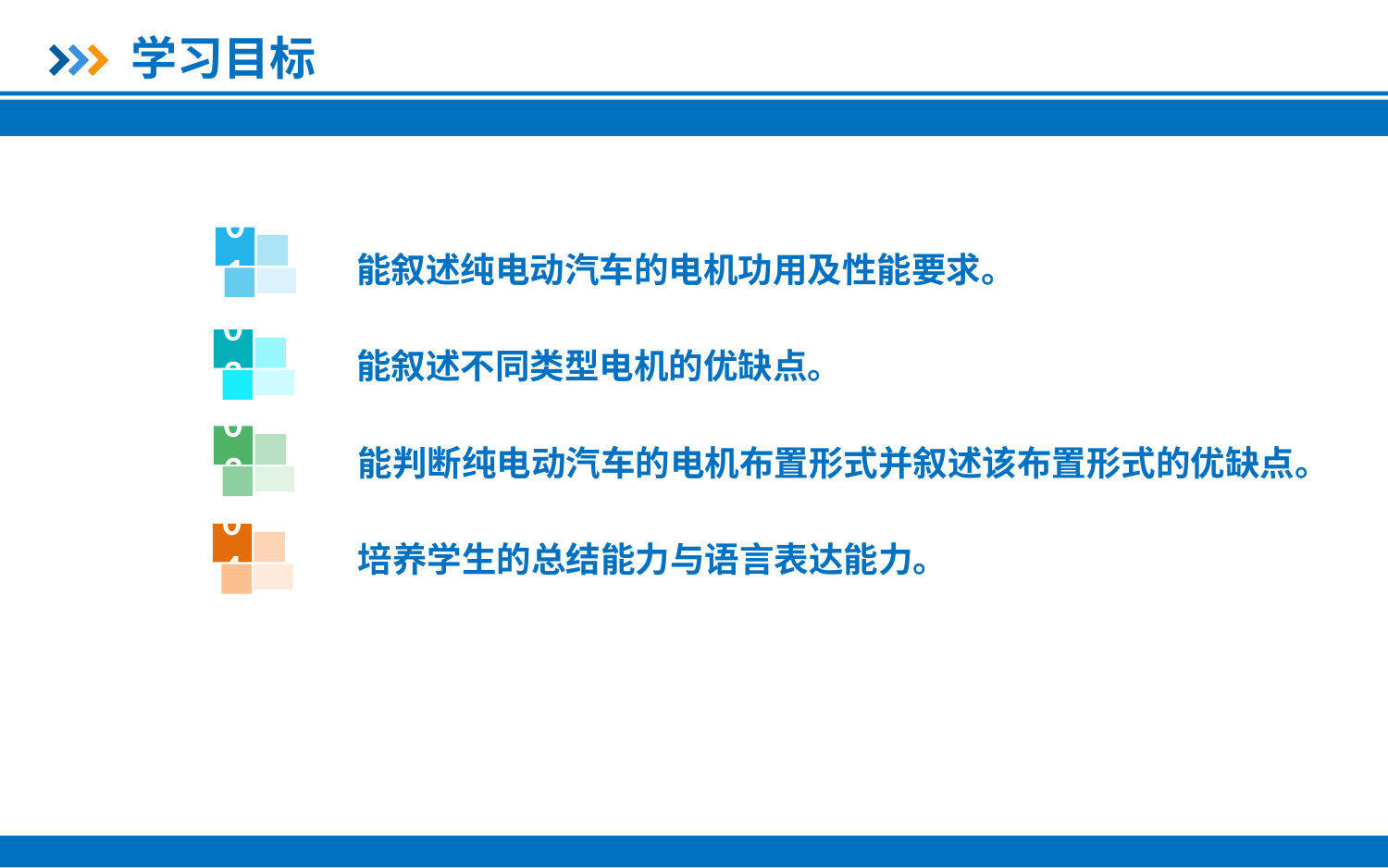

学习目标
01

能叙述纯电动汽车的电机功用及性能要求。
02

能叙述不同类型电机的优缺点。
03

能判断纯电动汽车的电机布置形式并叙述该布置形式的优缺点。
04

培养学生的总结能力与语言表达能力。